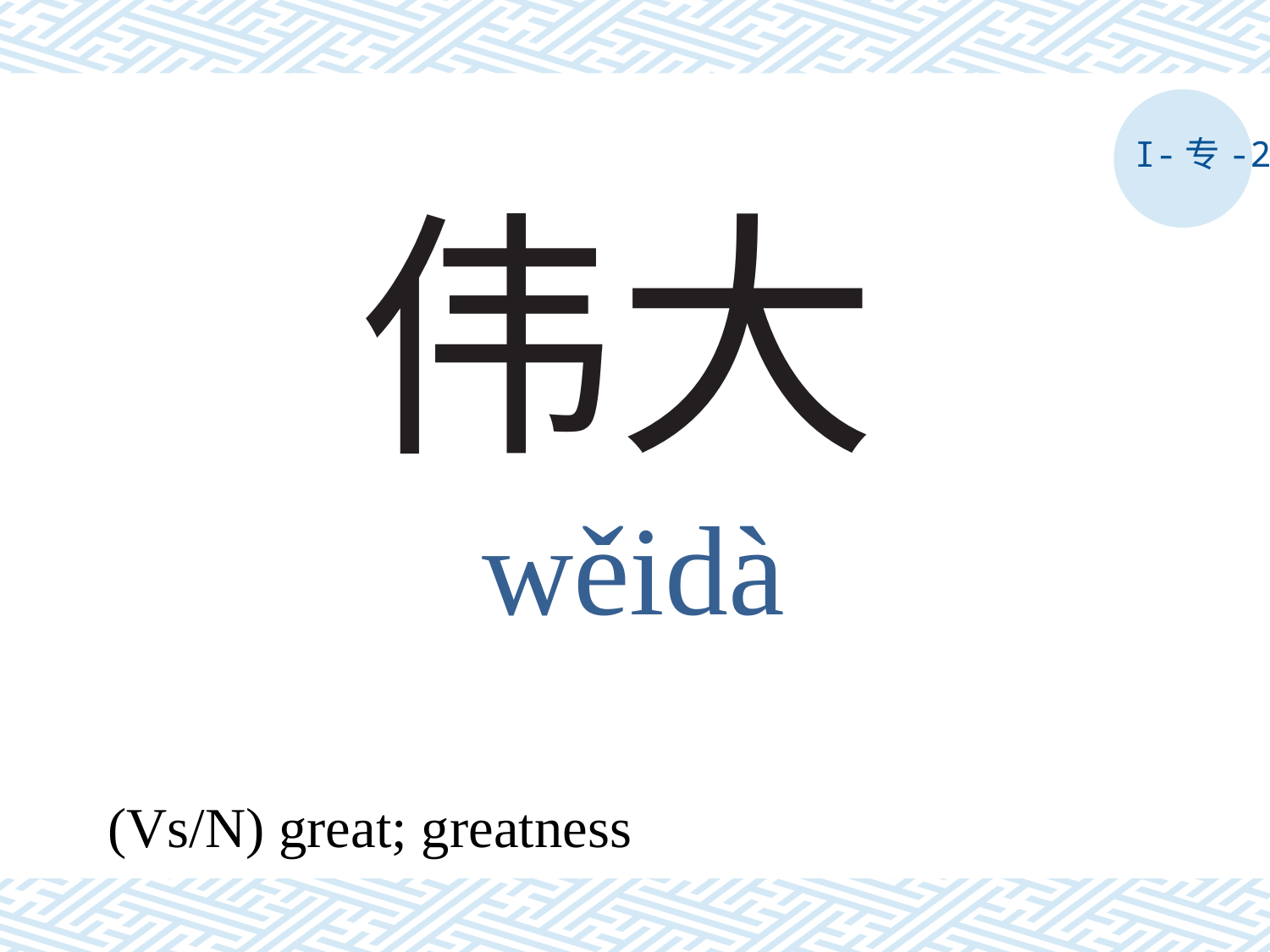

I-专-2

# 伟大
wěidà
(Vs/N) great; greatness